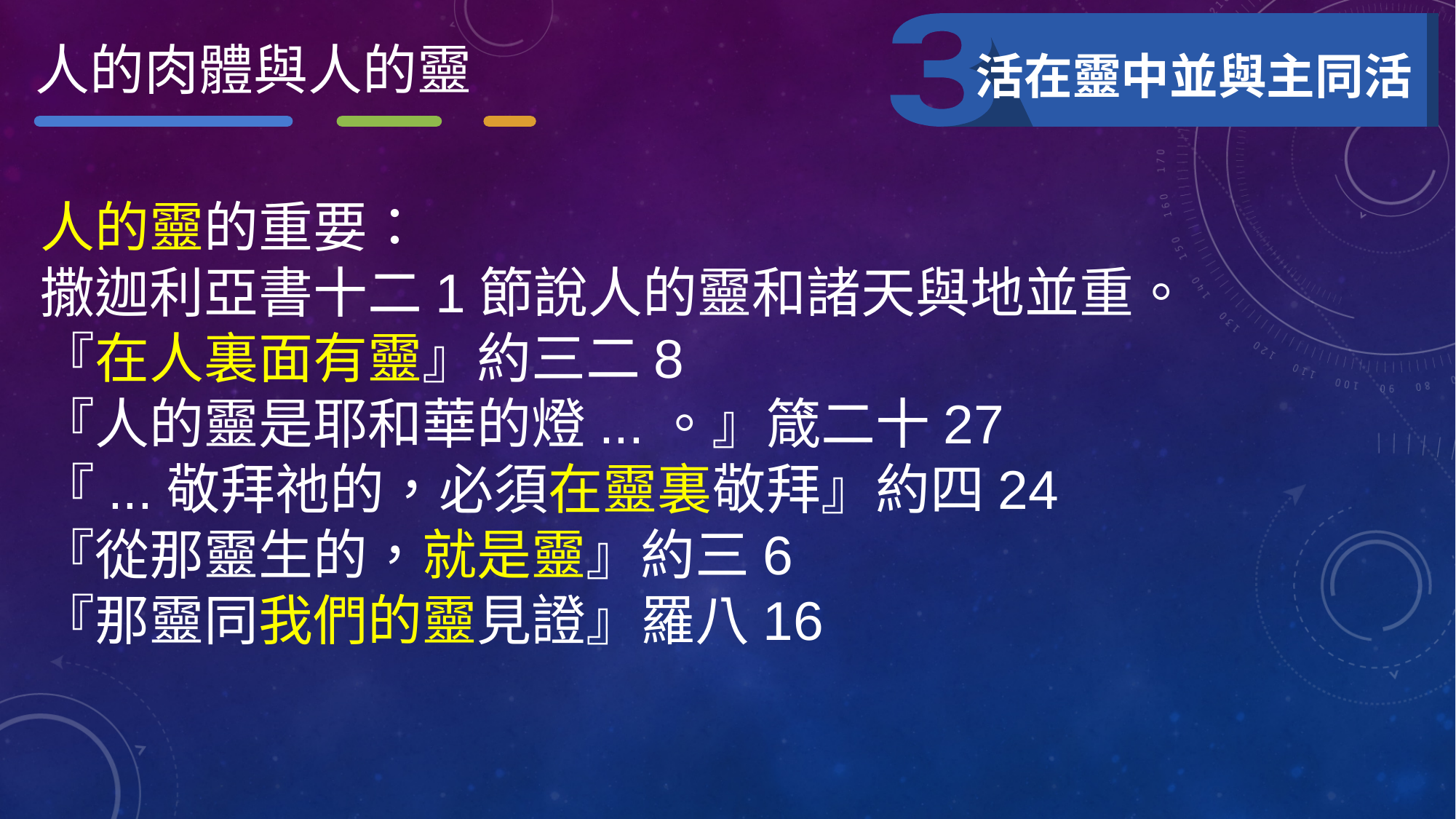

人的肉體與人的靈
活在靈中並與主同活

人的靈的重要：
撒迦利亞書十二1節說人的靈和諸天與地並重。
『在人裏面有靈』約三二8
『人的靈是耶和華的燈...。』箴二十27
『...敬拜祂的，必須在靈裏敬拜』約四24
『從那靈生的，就是靈』約三6
『那靈同我們的靈見證』羅八16